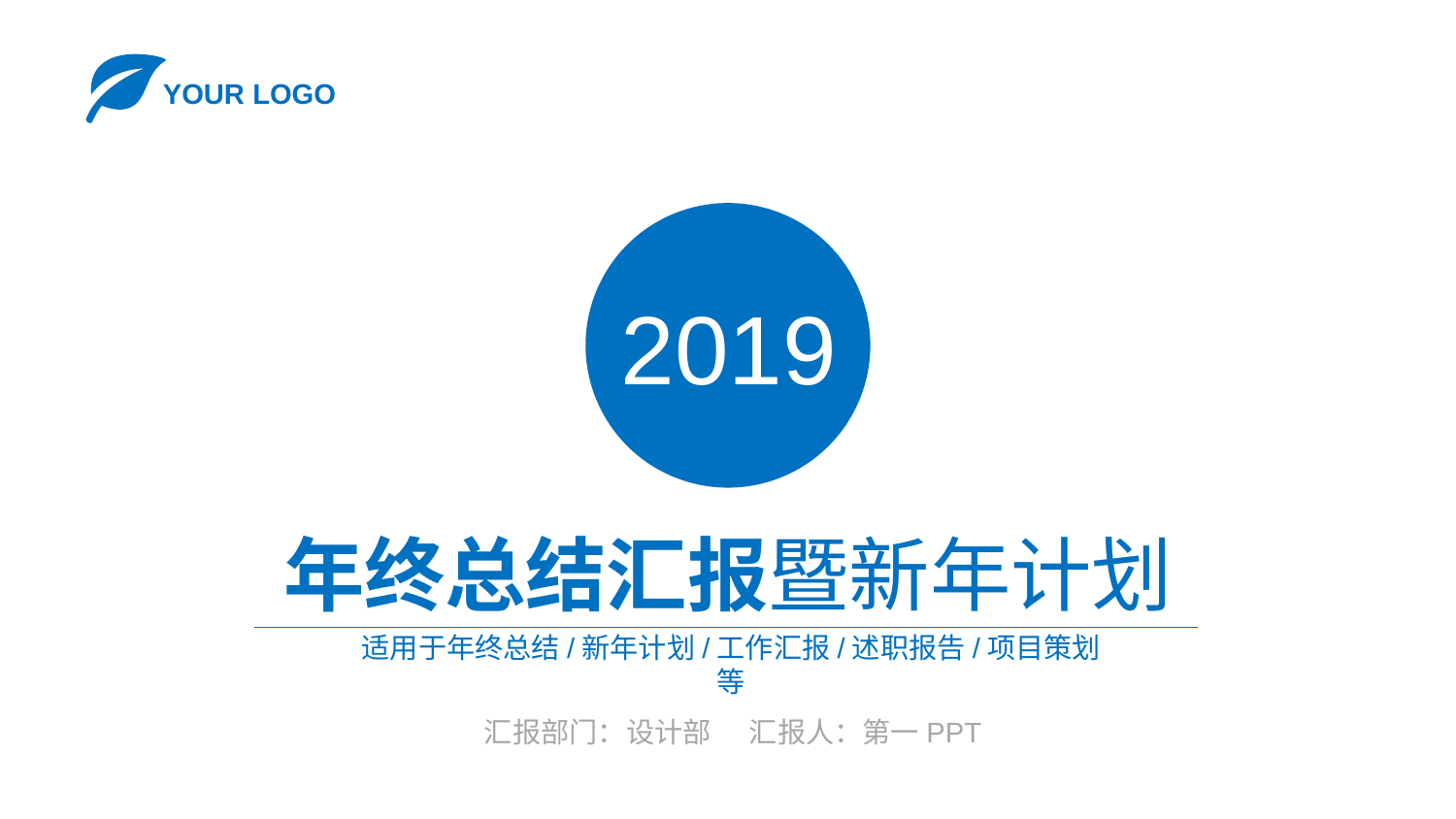

YOUR LOGO

2019
年终总结汇报暨新年计划
适用于年终总结/新年计划/工作汇报/述职报告/项目策划等
汇报部门：设计部      汇报人：第一PPT